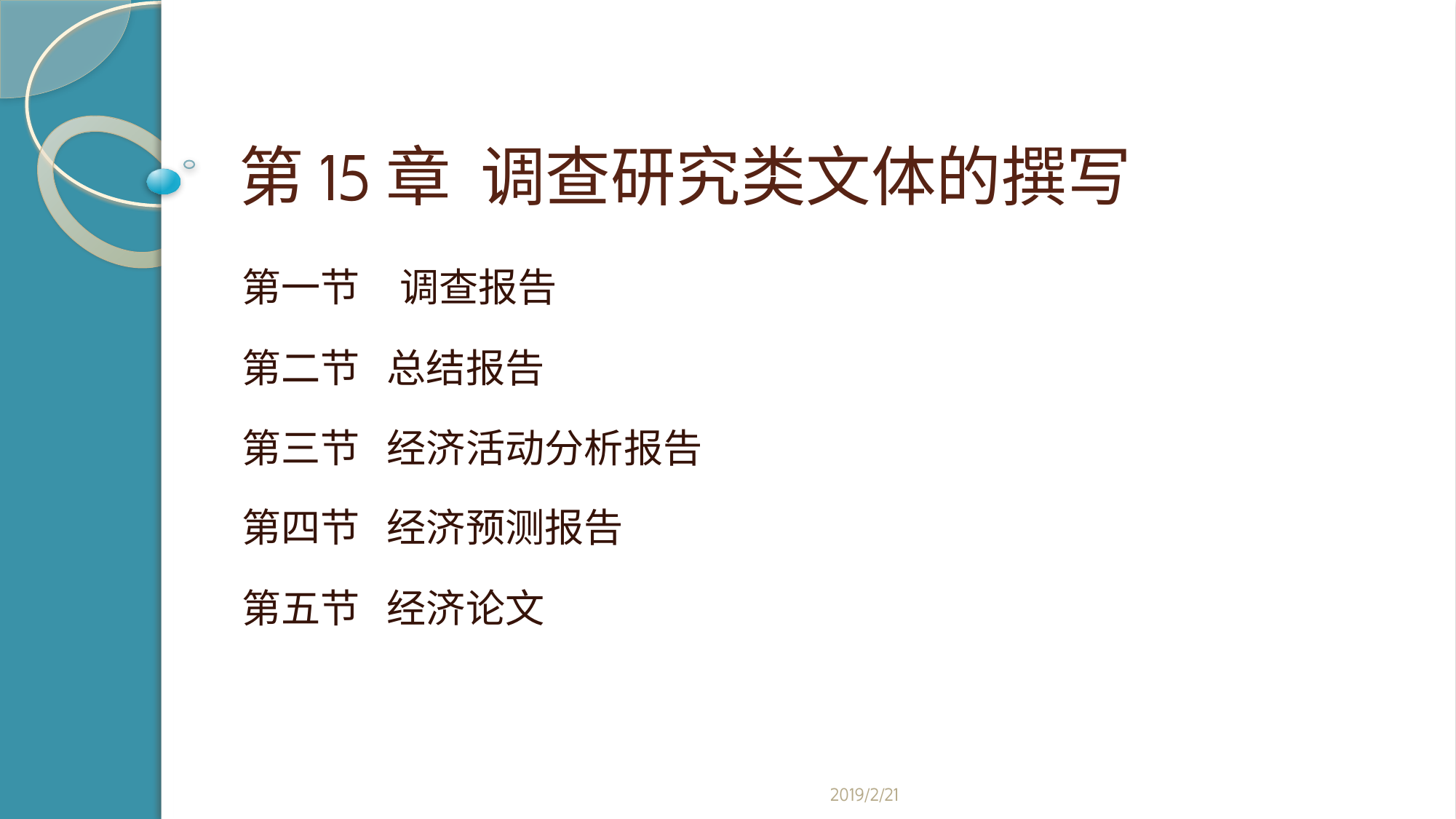

# 第15章  调查研究类文体的撰写
第一节　调查报告
第二节   总结报告
第三节   经济活动分析报告
第四节   经济预测报告
第五节   经济论文
2019/2/21